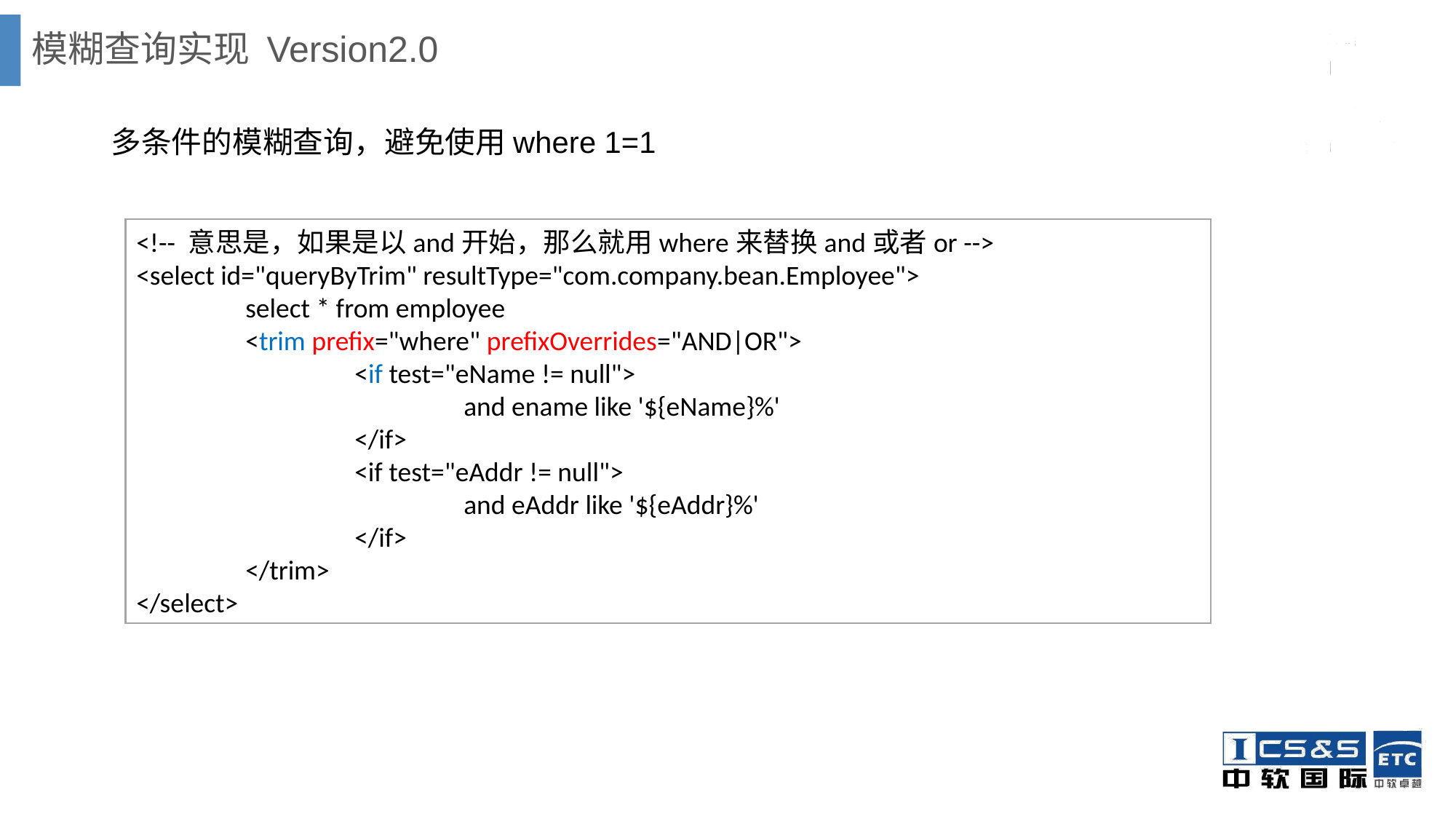

# 模糊查询实现 Version2.0
多条件的模糊查询，避免使用where 1=1

<!-- 意思是，如果是以and开始，那么就用where来替换and或者or -->
<select id="queryByTrim" resultType="com.company.bean.Employee">
	select * from employee
	<trim prefix="where" prefixOverrides="AND|OR">
		<if test="eName != null">
			and ename like '${eName}%'
		</if>
		<if test="eAddr != null">
			and eAddr like '${eAddr}%'
		</if>
	</trim>
</select>